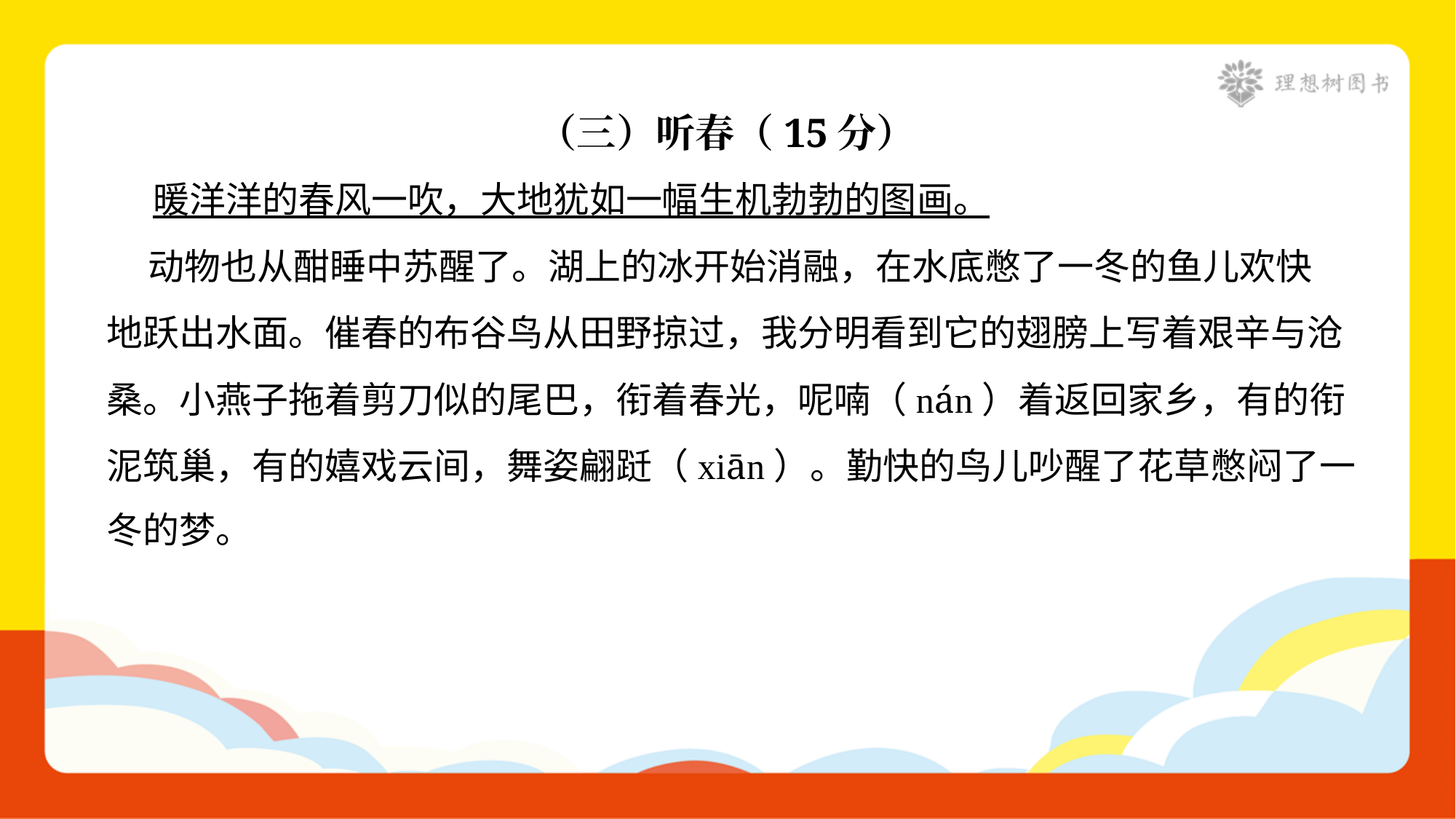

（三）听春（15分）
    暖洋洋的春风一吹，大地犹如一幅生机勃勃的图画。
    动物也从酣睡中苏醒了。湖上的冰开始消融，在水底憋了一冬的鱼儿欢快
地跃出水面。催春的布谷鸟从田野掠过，我分明看到它的翅膀上写着艰辛与沧
桑。小燕子拖着剪刀似的尾巴，衔着春光，呢喃（nán）着返回家乡，有的衔
泥筑巢，有的嬉戏云间，舞姿翩跹（xiān）。勤快的鸟儿吵醒了花草憋闷了一
冬的梦。